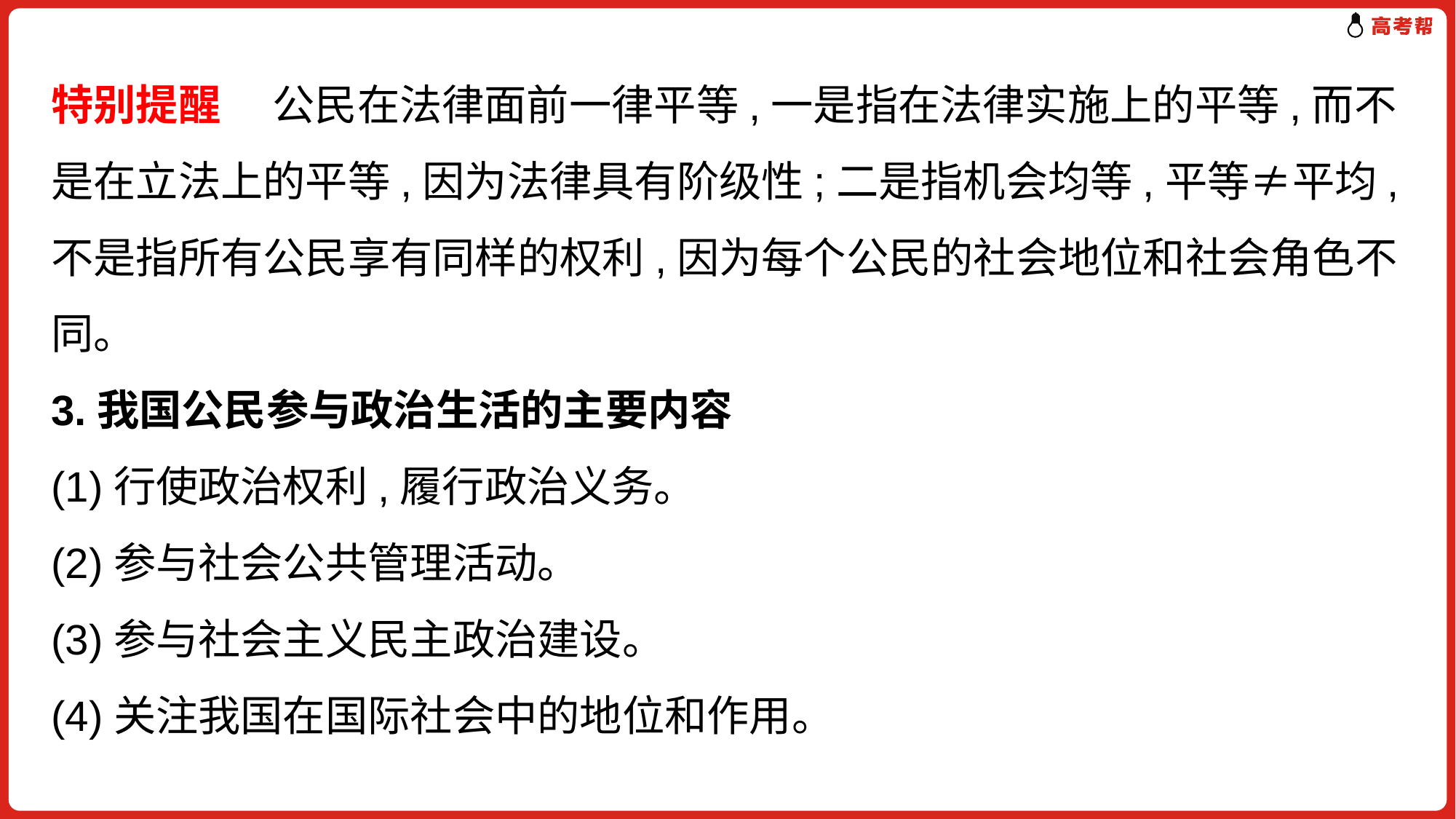

# 特别提醒 　公民在法律面前一律平等,一是指在法律实施上的平等,而不是在立法上的平等,因为法律具有阶级性;二是指机会均等,平等≠平均,不是指所有公民享有同样的权利,因为每个公民的社会地位和社会角色不同。 3.我国公民参与政治生活的主要内容 (1)行使政治权利,履行政治义务。 (2)参与社会公共管理活动。 (3)参与社会主义民主政治建设。 (4)关注我国在国际社会中的地位和作用。